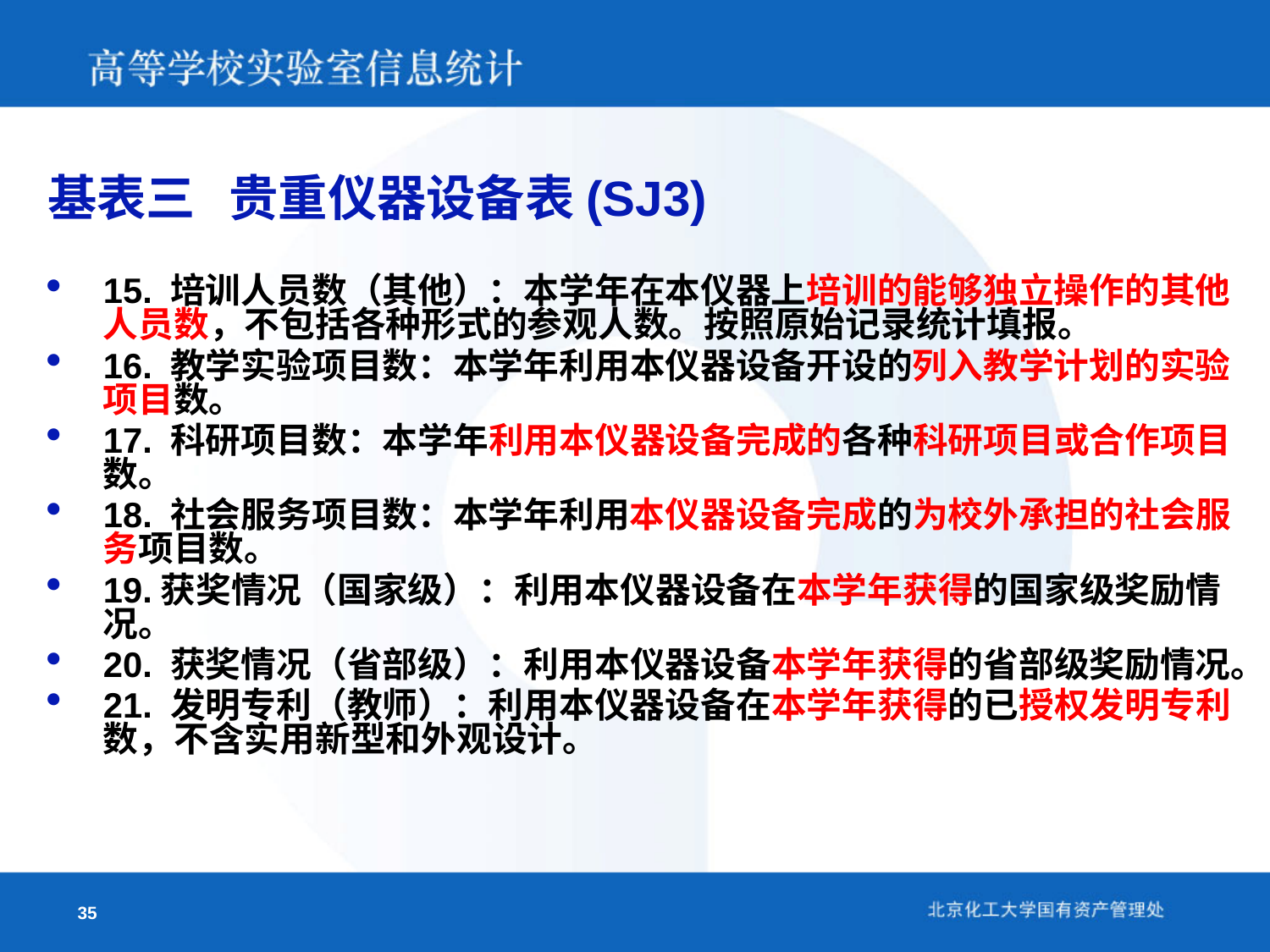

基表三   贵重仪器设备表(SJ3)

15. 培训人员数（其他）：本学年在本仪器上培训的能够独立操作的其他人员数，不包括各种形式的参观人数。按照原始记录统计填报。
16. 教学实验项目数：本学年利用本仪器设备开设的列入教学计划的实验项目数。
17. 科研项目数：本学年利用本仪器设备完成的各种科研项目或合作项目数。
18. 社会服务项目数：本学年利用本仪器设备完成的为校外承担的社会服务项目数。
19.获奖情况（国家级）：利用本仪器设备在本学年获得的国家级奖励情况。
20. 获奖情况（省部级）：利用本仪器设备本学年获得的省部级奖励情况。
21. 发明专利（教师）：利用本仪器设备在本学年获得的已授权发明专利数，不含实用新型和外观设计。